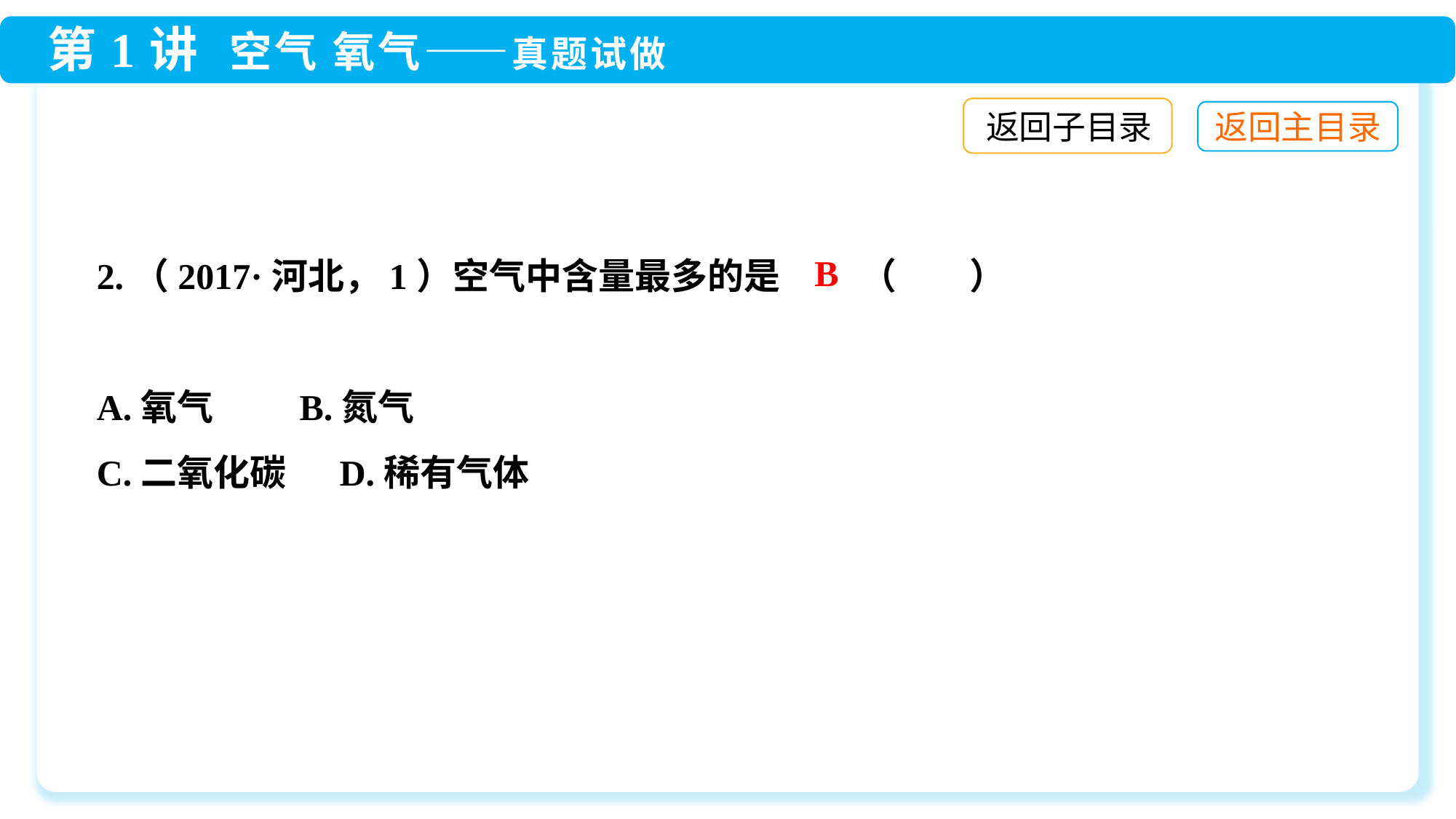

返回子目录

B
2.（2017·河北，1）空气中含量最多的是	（　　）

A.氧气　     B.氮气
C.二氧化碳　 D.稀有气体